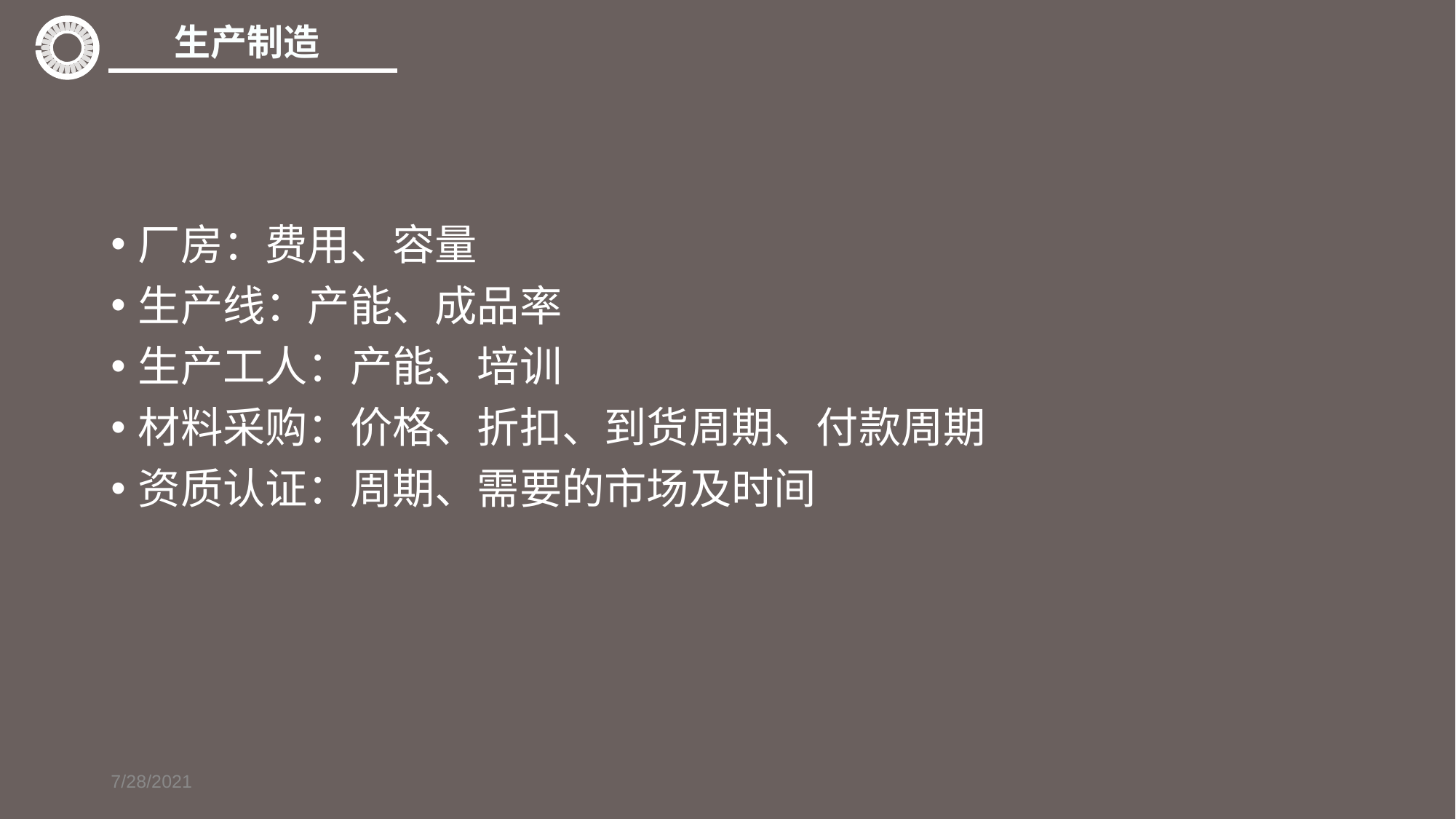

生产制造
厂房：费用、容量
生产线：产能、成品率
生产工人：产能、培训
材料采购：价格、折扣、到货周期、付款周期
资质认证：周期、需要的市场及时间
7/28/2021